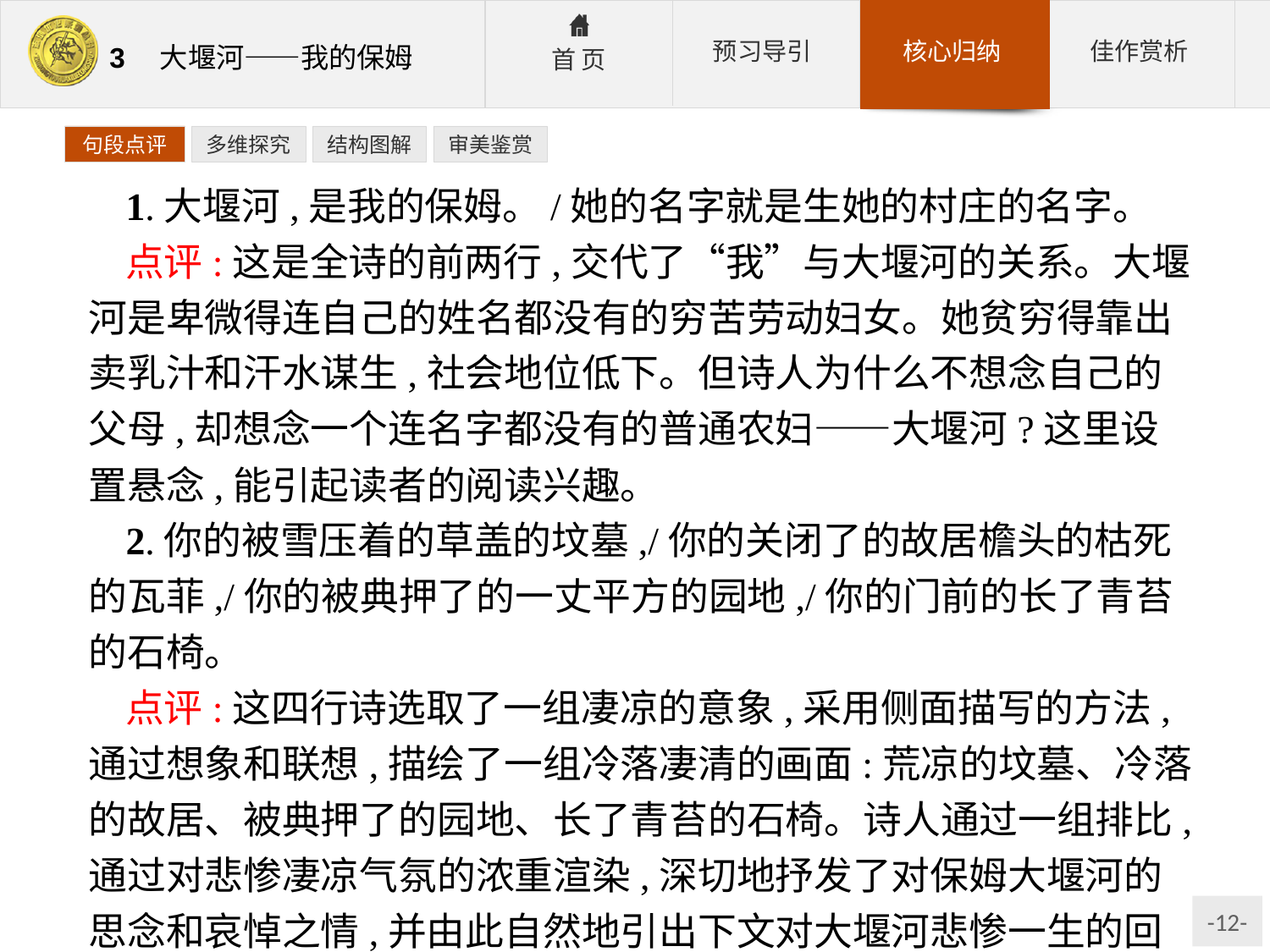

句段点评
多维探究
结构图解
审美鉴赏
1.大堰河,是我的保姆。/她的名字就是生她的村庄的名字。
点评:这是全诗的前两行,交代了“我”与大堰河的关系。大堰河是卑微得连自己的姓名都没有的穷苦劳动妇女。她贫穷得靠出卖乳汁和汗水谋生,社会地位低下。但诗人为什么不想念自己的父母,却想念一个连名字都没有的普通农妇——大堰河?这里设置悬念,能引起读者的阅读兴趣。
2.你的被雪压着的草盖的坟墓,/你的关闭了的故居檐头的枯死的瓦菲,/你的被典押了的一丈平方的园地,/你的门前的长了青苔的石椅。
点评:这四行诗选取了一组凄凉的意象,采用侧面描写的方法,通过想象和联想,描绘了一组冷落凄清的画面:荒凉的坟墓、冷落的故居、被典押了的园地、长了青苔的石椅。诗人通过一组排比,通过对悲惨凄凉气氛的浓重渲染,深切地抒发了对保姆大堰河的思念和哀悼之情,并由此自然地引出下文对大堰河悲惨一生的回忆。